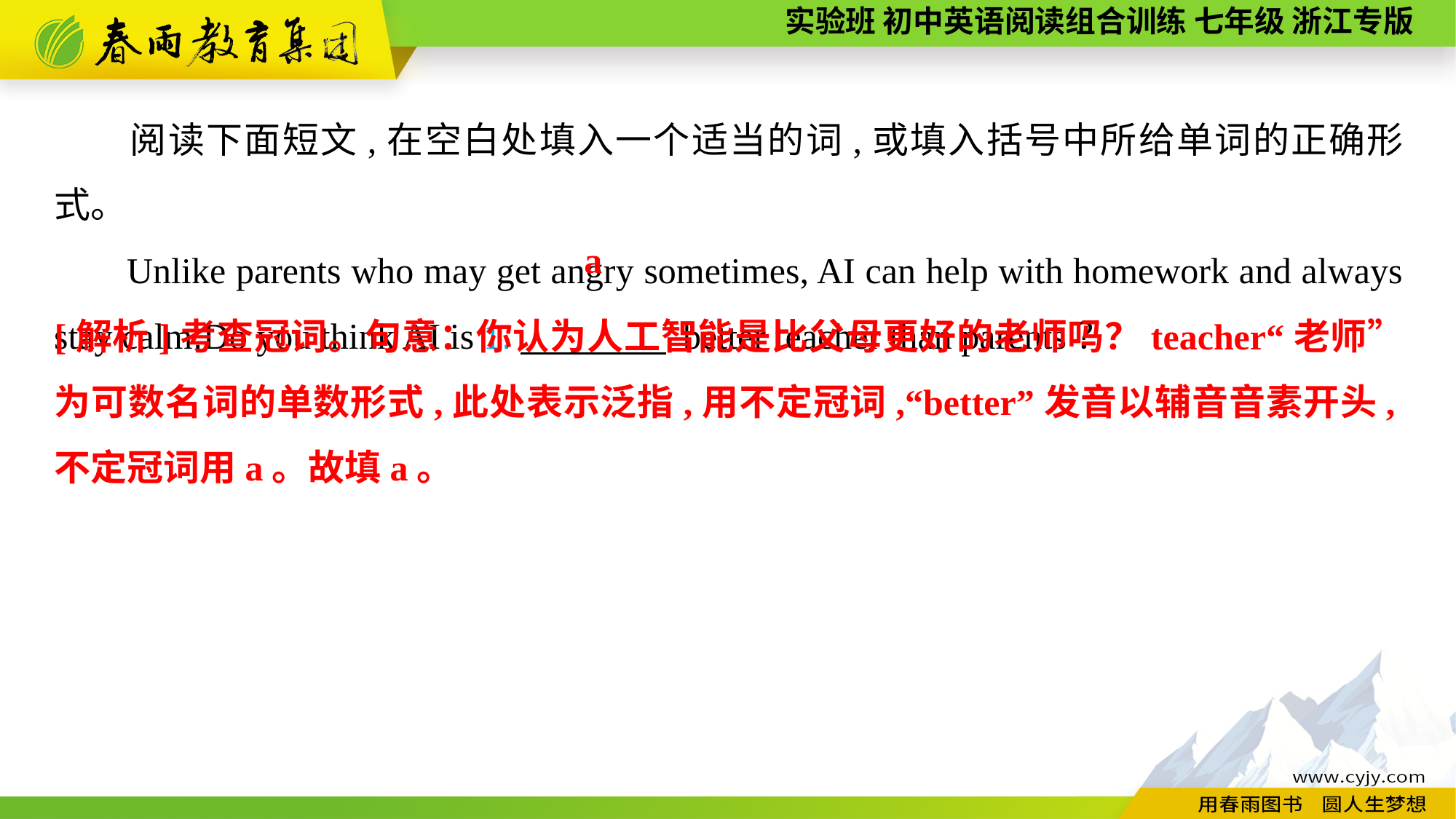

阅读下面短文,在空白处填入一个适当的词,或填入括号中所给单词的正确形式。
Unlike parents who may get angry sometimes, AI can help with homework and always stay calm.Do you think AI is 1.　　　　 better teacher than parents？
a
[解析]考查冠词。句意：你认为人工智能是比父母更好的老师吗？teacher“老师”为可数名词的单数形式,此处表示泛指,用不定冠词,“better”发音以辅音音素开头,不定冠词用a。故填a。